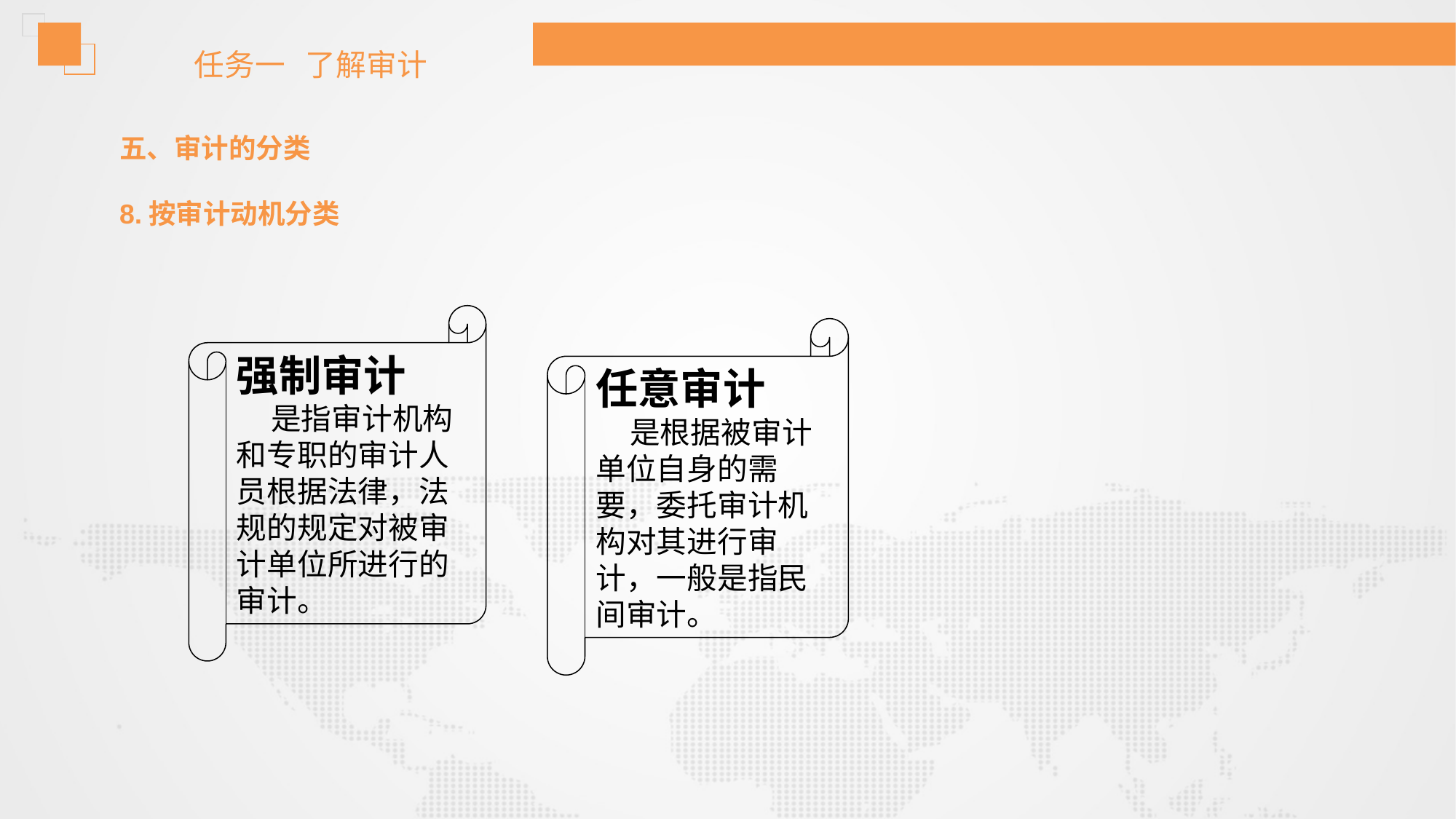

任务一   了解审计

五、审计的分类

8.按审计动机分类

强制审计
    是指审计机构和专职的审计人员根据法律，法规的规定对被审计单位所进行的审计。
任意审计
    是根据被审计单位自身的需要，委托审计机构对其进行审计，一般是指民间审计。